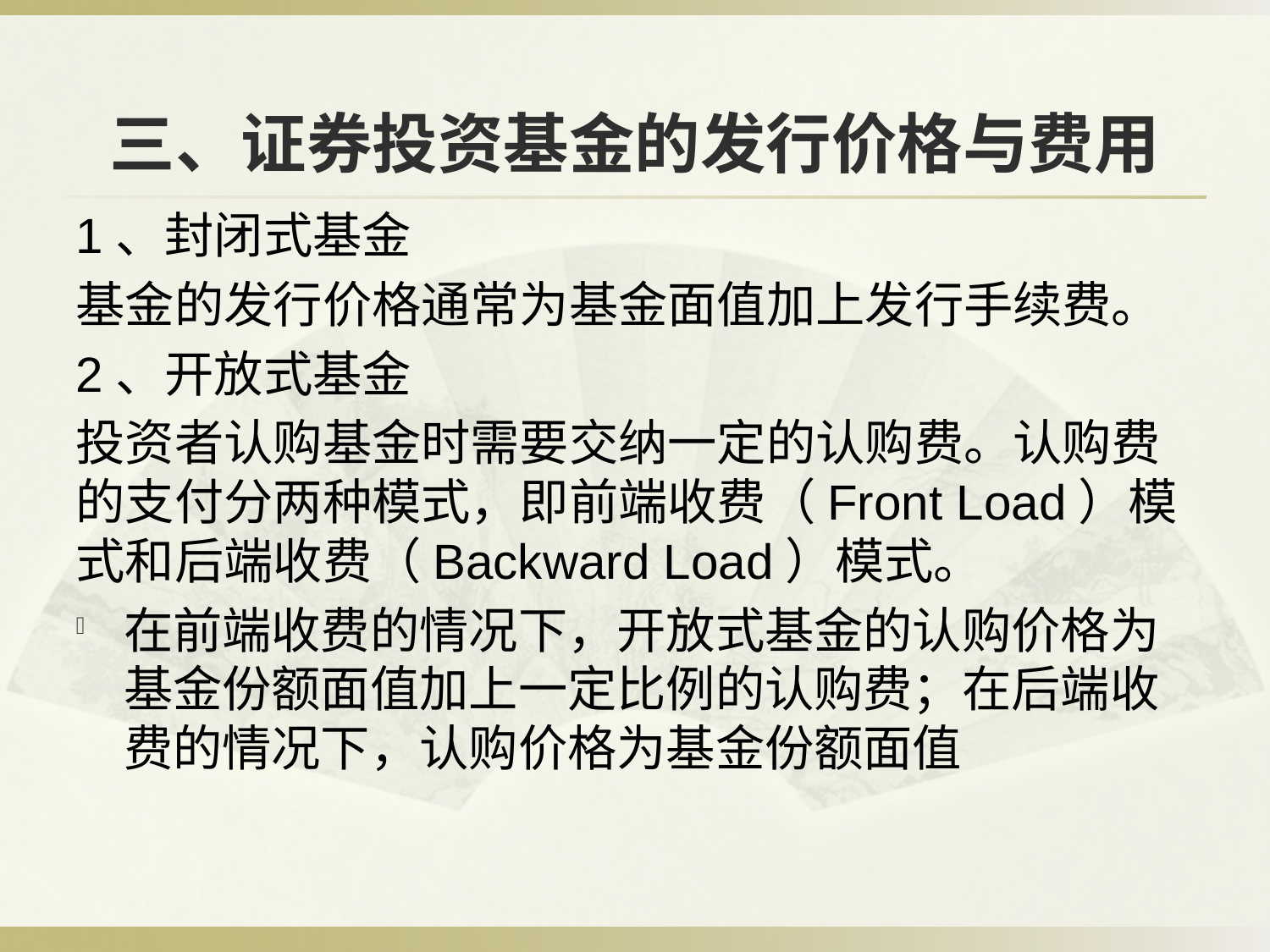

# 三、证券投资基金的发行价格与费用
1、封闭式基金
基金的发行价格通常为基金面值加上发行手续费。
2、开放式基金
投资者认购基金时需要交纳一定的认购费。认购费的支付分两种模式，即前端收费（Front Load）模式和后端收费（Backward Load）模式。
在前端收费的情况下，开放式基金的认购价格为基金份额面值加上一定比例的认购费；在后端收费的情况下，认购价格为基金份额面值